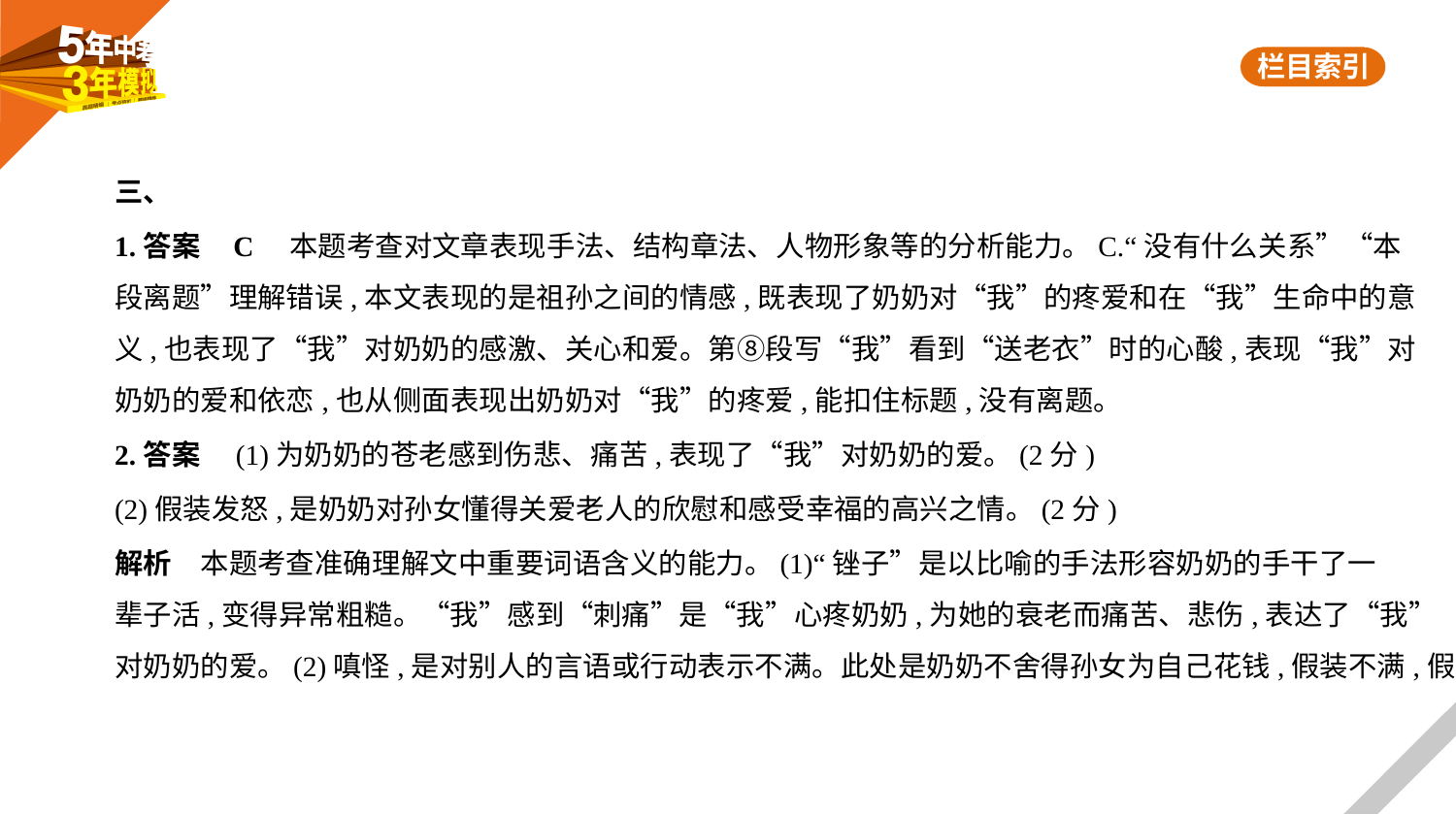

三、
1.答案    C　本题考查对文章表现手法、结构章法、人物形象等的分析能力。C.“没有什么关系”“本
段离题”理解错误,本文表现的是祖孙之间的情感,既表现了奶奶对“我”的疼爱和在“我”生命中的意
义,也表现了“我”对奶奶的感激、关心和爱。第⑧段写“我”看到“送老衣”时的心酸,表现“我”对
奶奶的爱和依恋,也从侧面表现出奶奶对“我”的疼爱,能扣住标题,没有离题。
2.答案　(1)为奶奶的苍老感到伤悲、痛苦,表现了“我”对奶奶的爱。(2分)
(2)假装发怒,是奶奶对孙女懂得关爱老人的欣慰和感受幸福的高兴之情。(2分)
解析　本题考查准确理解文中重要词语含义的能力。(1)“锉子”是以比喻的手法形容奶奶的手干了一
辈子活,变得异常粗糙。“我”感到“刺痛”是“我”心疼奶奶,为她的衰老而痛苦、悲伤,表达了“我”
对奶奶的爱。(2)嗔怪,是对别人的言语或行动表示不满。此处是奶奶不舍得孙女为自己花钱,假装不满,假